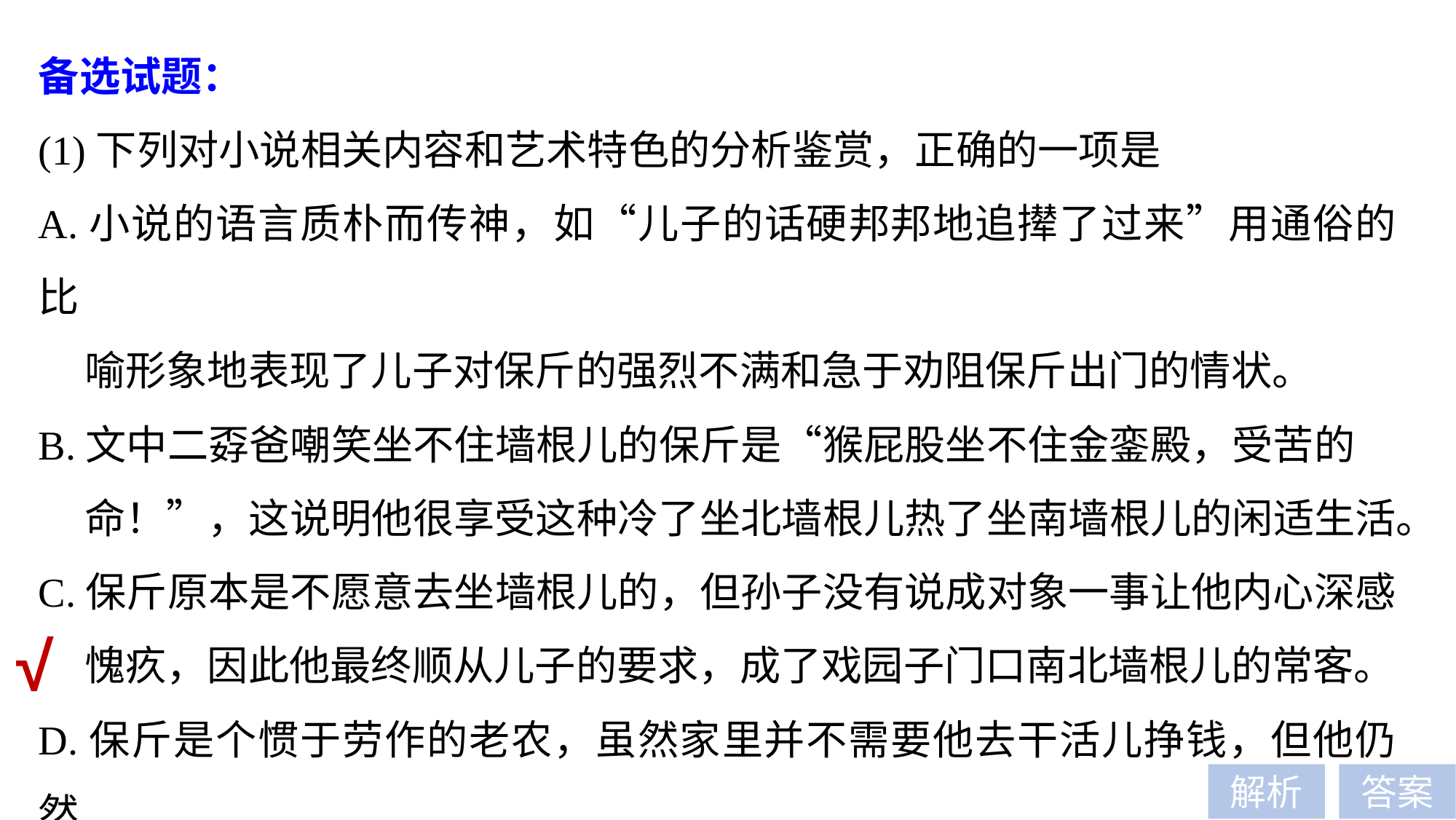

备选试题：
(1)下列对小说相关内容和艺术特色的分析鉴赏，正确的一项是
A.小说的语言质朴而传神，如“儿子的话硬邦邦地追撵了过来”用通俗的比
    喻形象地表现了儿子对保斤的强烈不满和急于劝阻保斤出门的情状。
B.文中二孬爸嘲笑坐不住墙根儿的保斤是“猴屁股坐不住金銮殿，受苦的
    命！”，这说明他很享受这种冷了坐北墙根儿热了坐南墙根儿的闲适生活。
C.保斤原本是不愿意去坐墙根儿的，但孙子没有说成对象一事让他内心深感
    愧疚，因此他最终顺从儿子的要求，成了戏园子门口南北墙根儿的常客。
D.保斤是个惯于劳作的老农，虽然家里并不需要他去干活儿挣钱，但他仍然
    坚持拾柴种地，保持着勤劳节俭的生活习惯和对土地、对劳动的热爱。
√
解析
答案